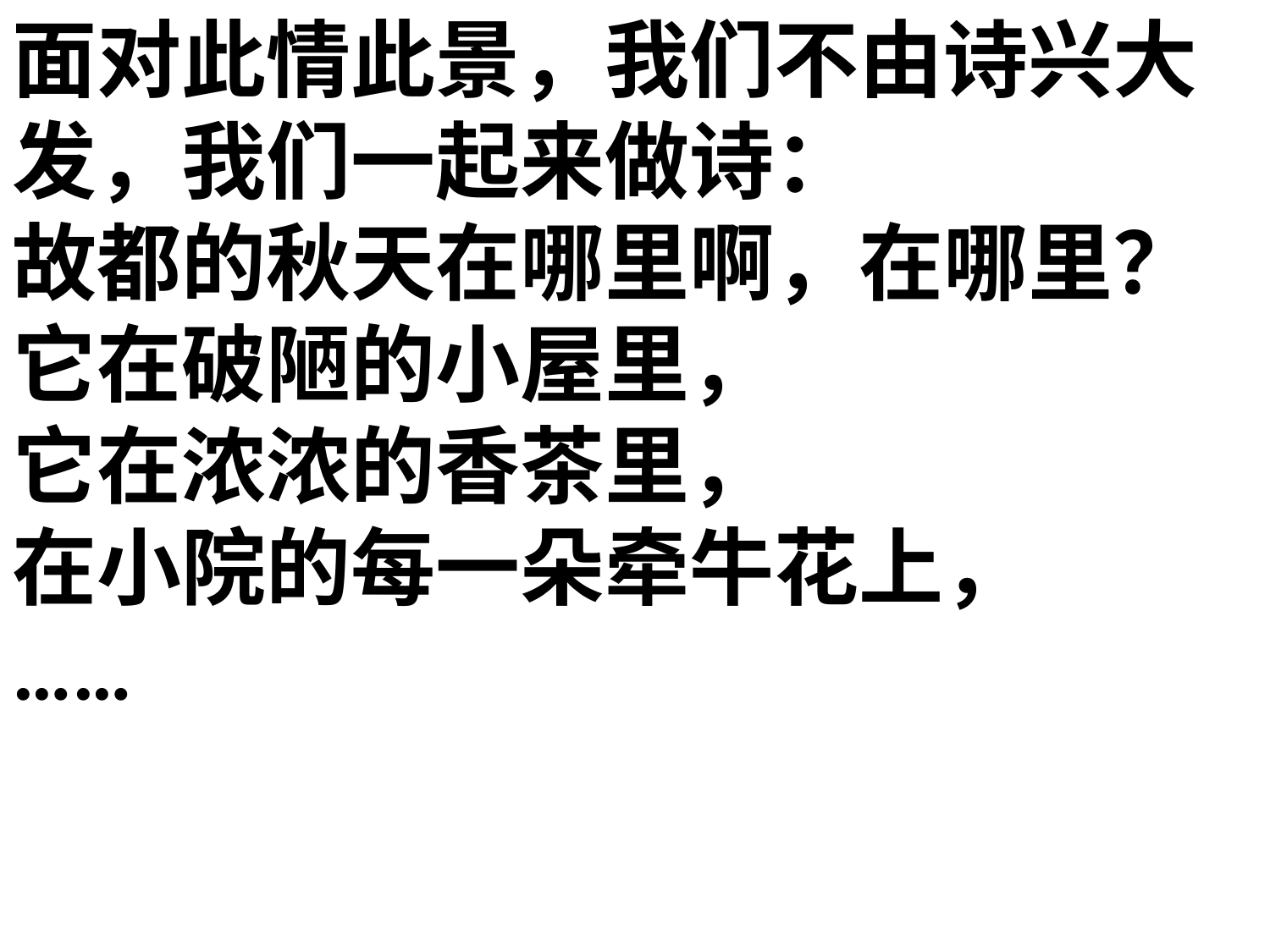

面对此情此景，我们不由诗兴大发，我们一起来做诗：
故都的秋天在哪里啊，在哪里？
它在破陋的小屋里，
它在浓浓的香茶里，
在小院的每一朵牵牛花上，
……